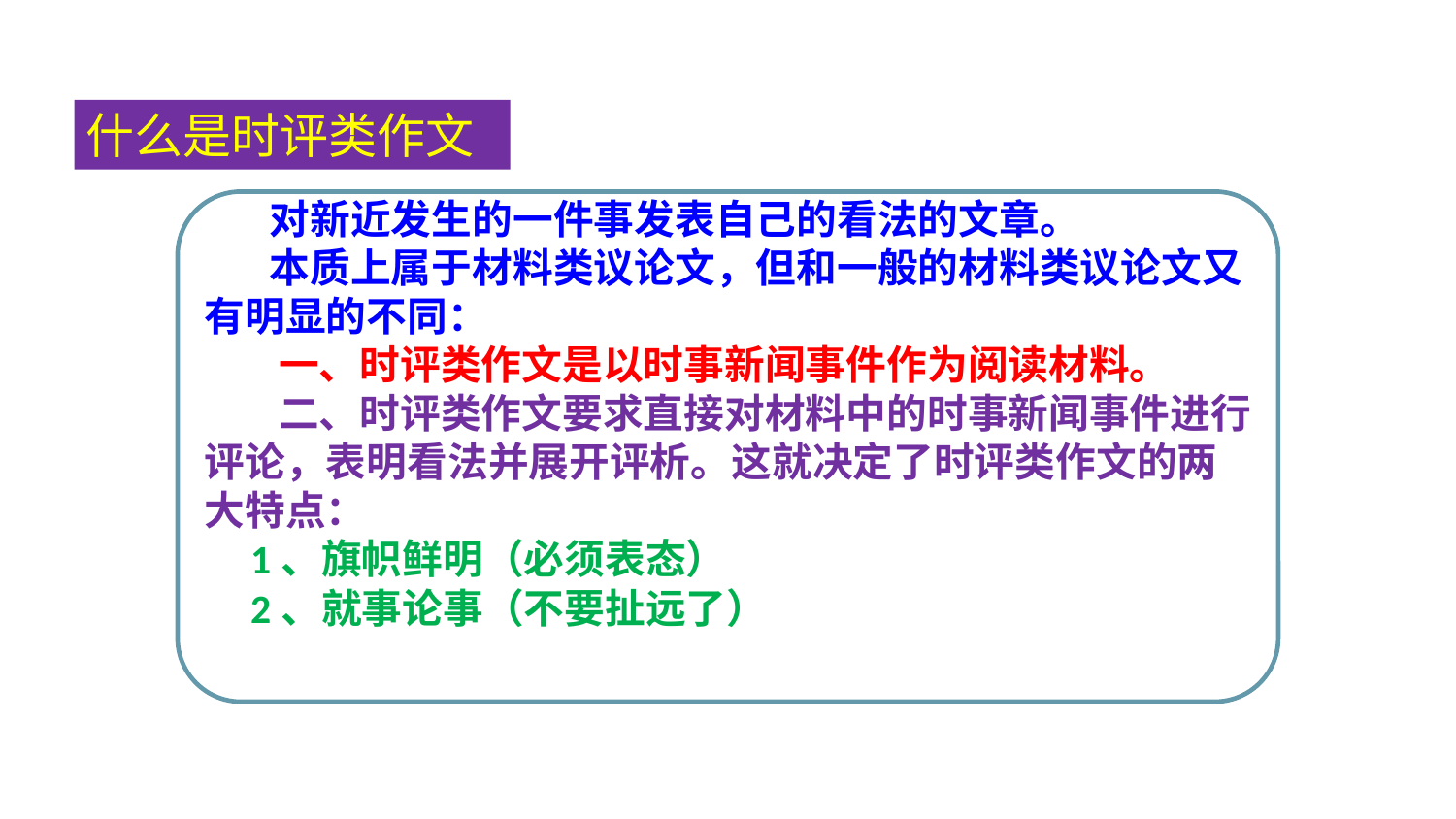

什么是时评类作文
      对新近发生的一件事发表自己的看法的文章。
      本质上属于材料类议论文，但和一般的材料类议论文又有明显的不同：
       一、时评类作文是以时事新闻事件作为阅读材料。
       二、时评类作文要求直接对材料中的时事新闻事件进行评论，表明看法并展开评析。这就决定了时评类作文的两大特点：
     1、旗帜鲜明（必须表态）
     2、就事论事（不要扯远了）